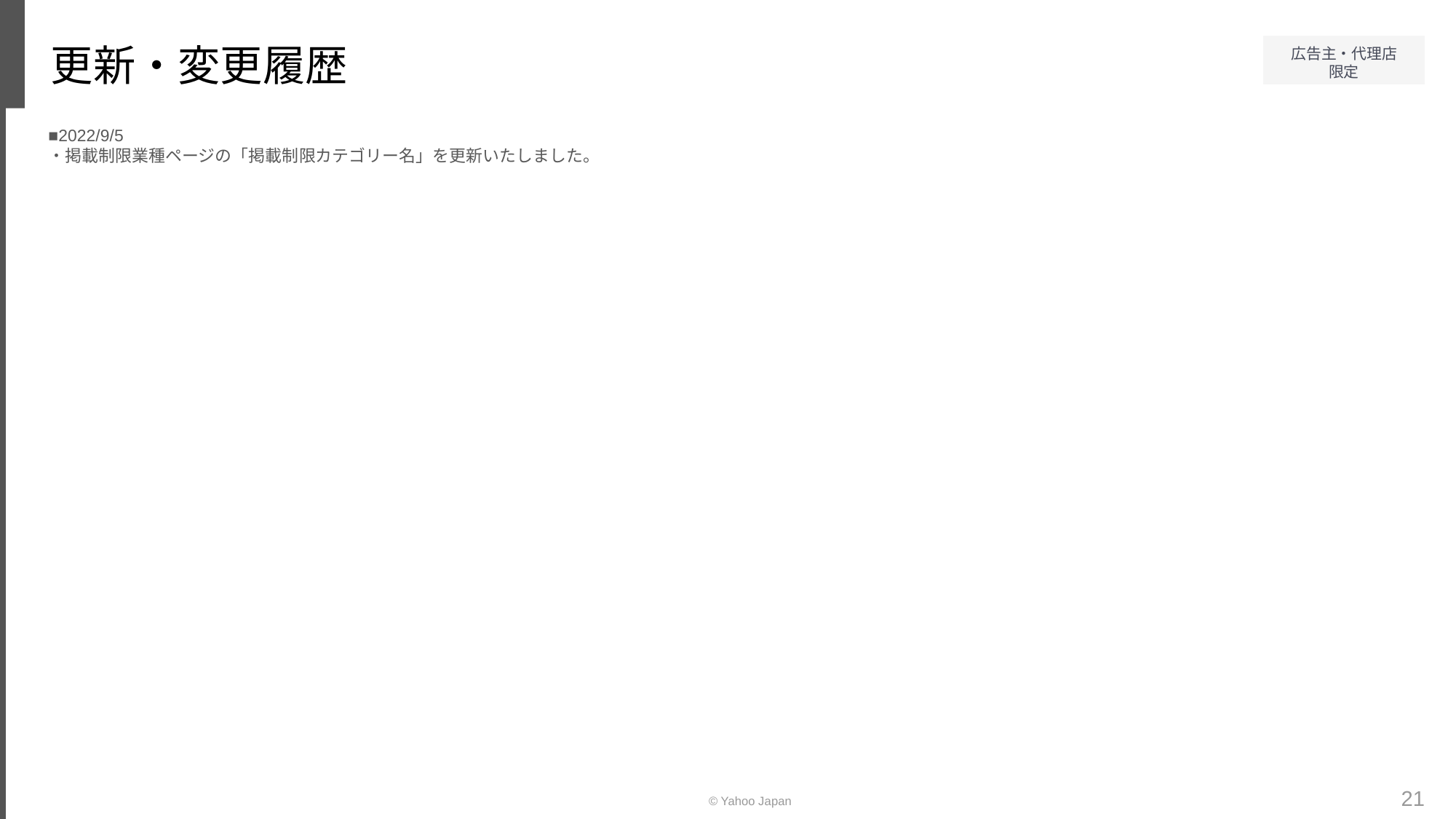

更新・変更履歴
■2022/9/5
・掲載制限業種ページの「掲載制限カテゴリー名」を更新いたしました。

21